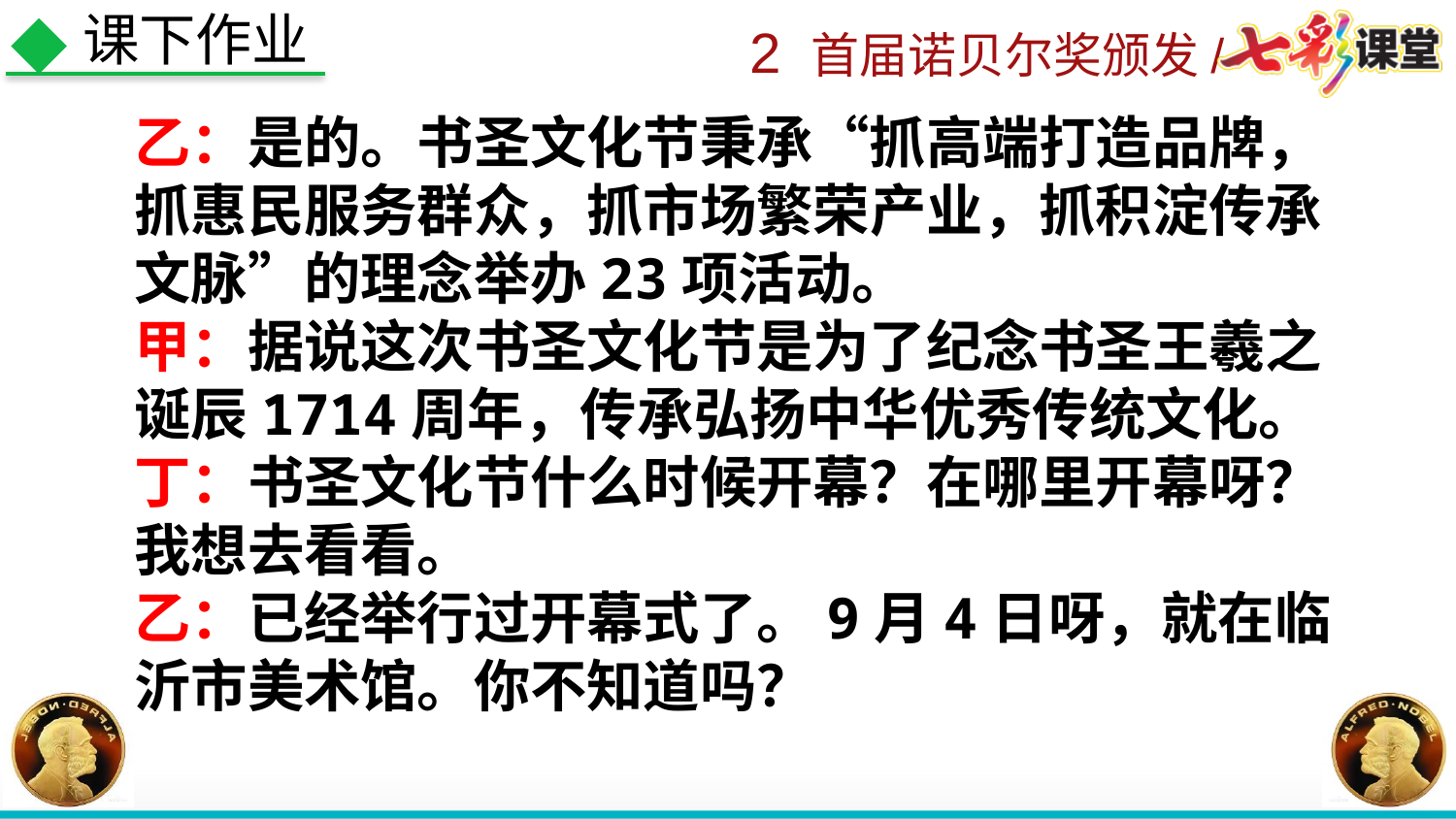

课下作业

乙：是的。书圣文化节秉承“抓高端打造品牌，抓惠民服务群众，抓市场繁荣产业，抓积淀传承文脉”的理念举办23项活动。
甲：据说这次书圣文化节是为了纪念书圣王羲之诞辰1714周年，传承弘扬中华优秀传统文化。
丁：书圣文化节什么时候开幕？在哪里开幕呀？我想去看看。
乙：已经举行过开幕式了。9月4日呀，就在临沂市美术馆。你不知道吗？